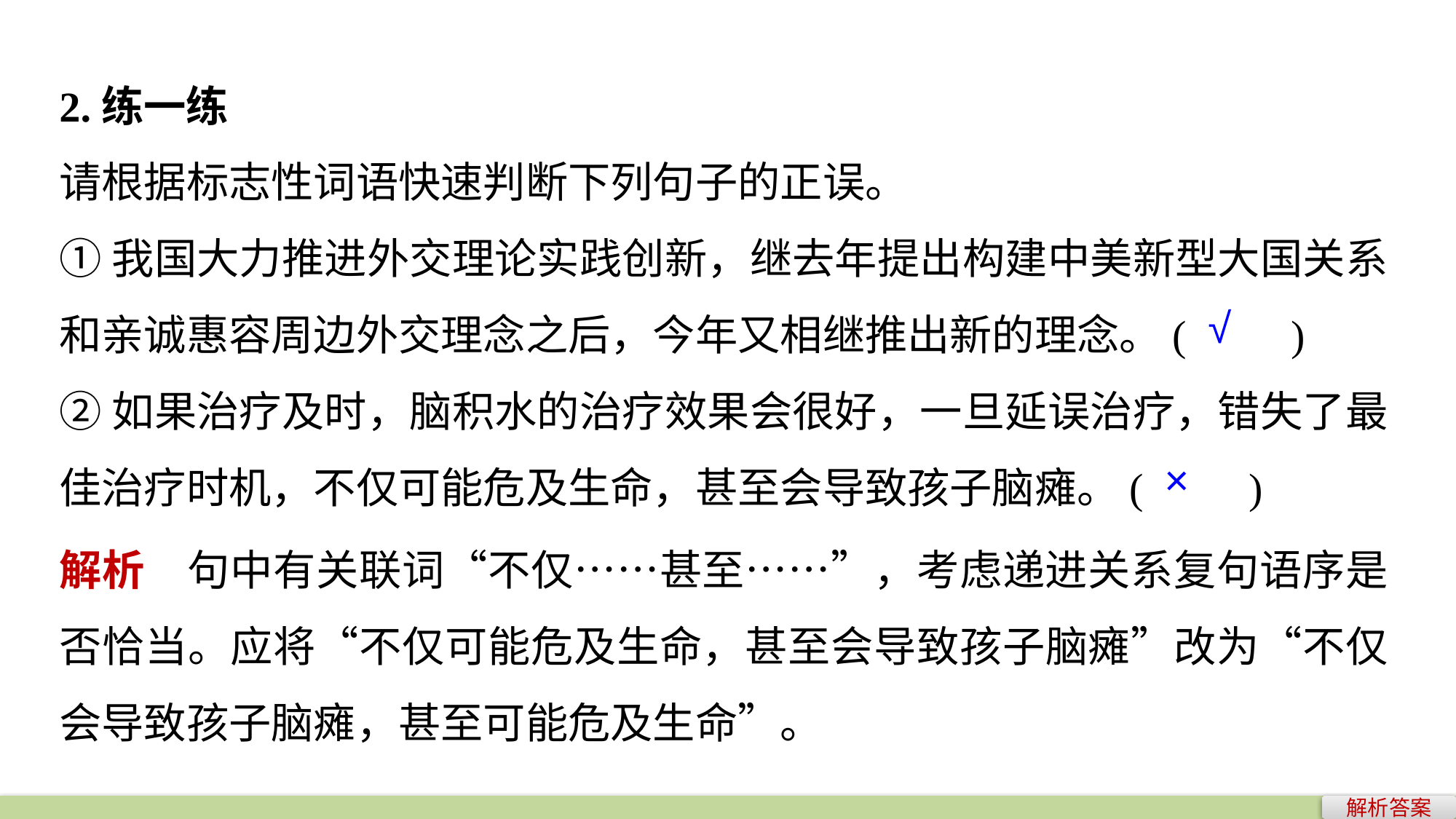

2.练一练
请根据标志性词语快速判断下列句子的正误。
①我国大力推进外交理论实践创新，继去年提出构建中美新型大国关系和亲诚惠容周边外交理念之后，今年又相继推出新的理念。(　　)
②如果治疗及时，脑积水的治疗效果会很好，一旦延误治疗，错失了最佳治疗时机，不仅可能危及生命，甚至会导致孩子脑瘫。(　　)
√
×
解析　句中有关联词“不仅……甚至……”，考虑递进关系复句语序是否恰当。应将“不仅可能危及生命，甚至会导致孩子脑瘫”改为“不仅会导致孩子脑瘫，甚至可能危及生命”。

解析答案